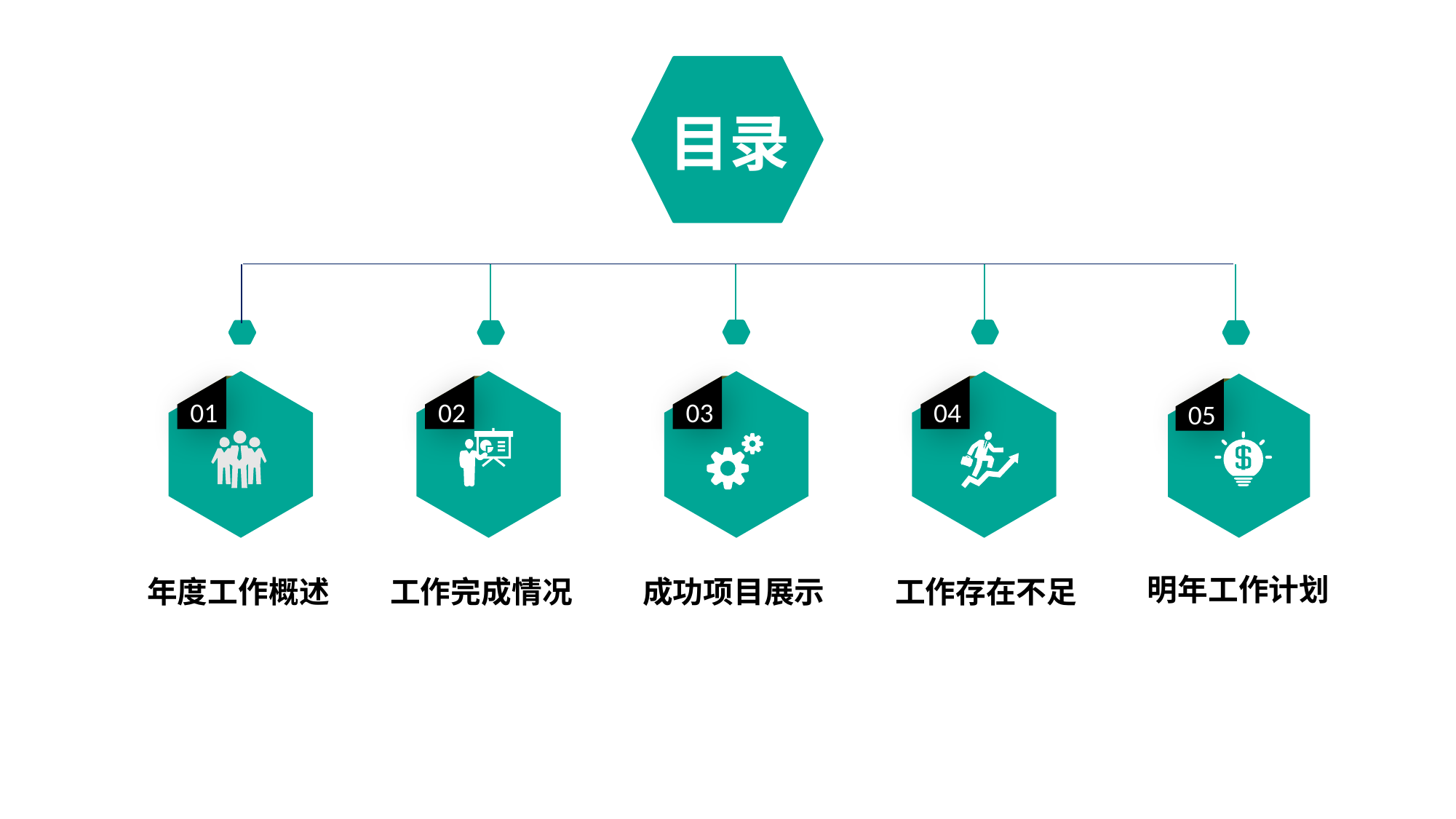

目录

01

02

03

04

05

明年工作计划
年度工作概述
工作完成情况
成功项目展示
工作存在不足